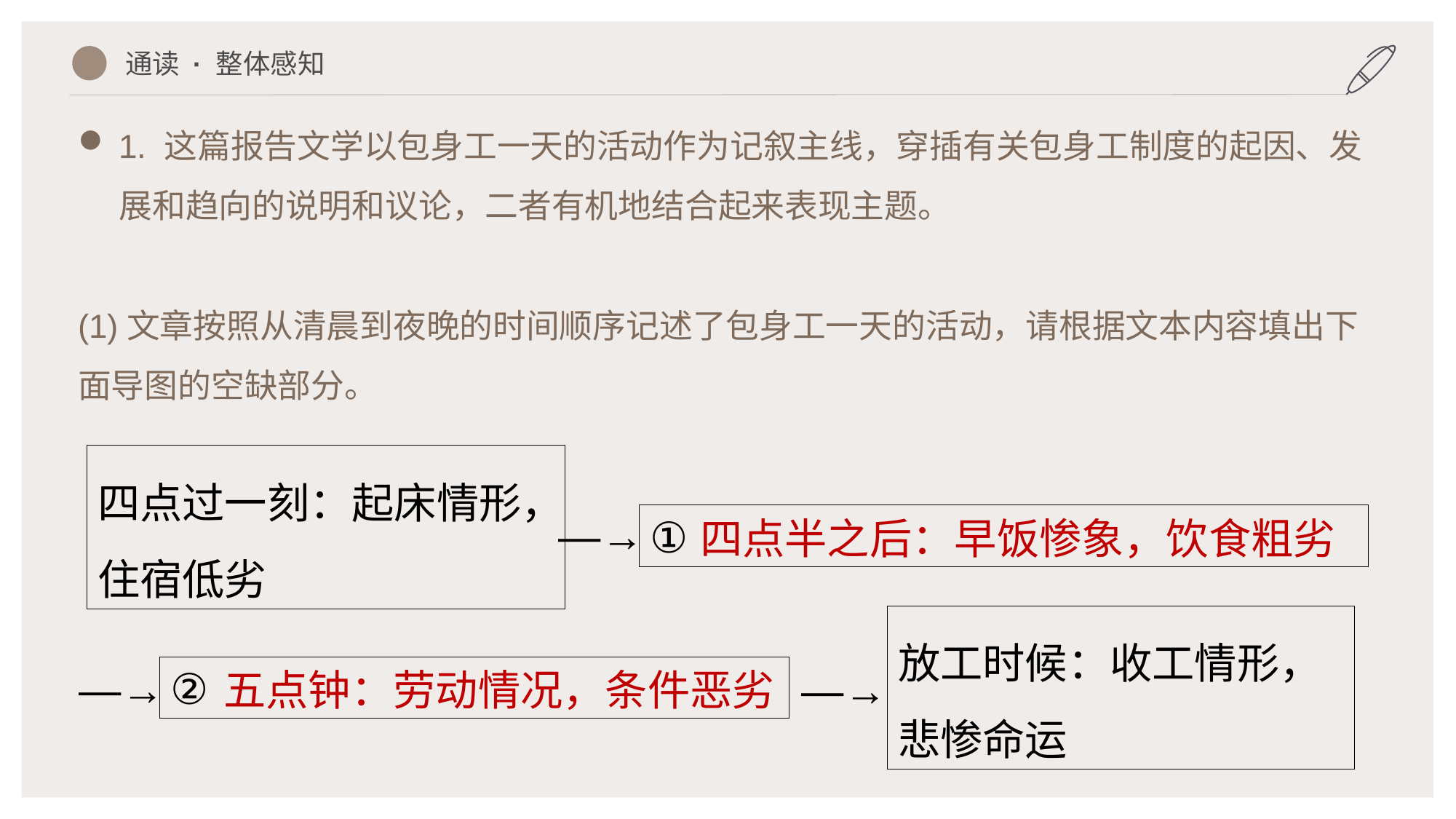

通读 · 整体感知

1. 这篇报告文学以包身工一天的活动作为记叙主线，穿插有关包身工制度的起因、发展和趋向的说明和议论，二者有机地结合起来表现主题。

(1)文章按照从清晨到夜晚的时间顺序记述了包身工一天的活动，请根据文本内容填出下面导图的空缺部分。
四点过一刻：起床情形，住宿低劣
―→
①
四点半之后：早饭惨象，饮食粗劣
放工时候：收工情形，悲惨命运
②
―→
―→
五点钟：劳动情况，条件恶劣